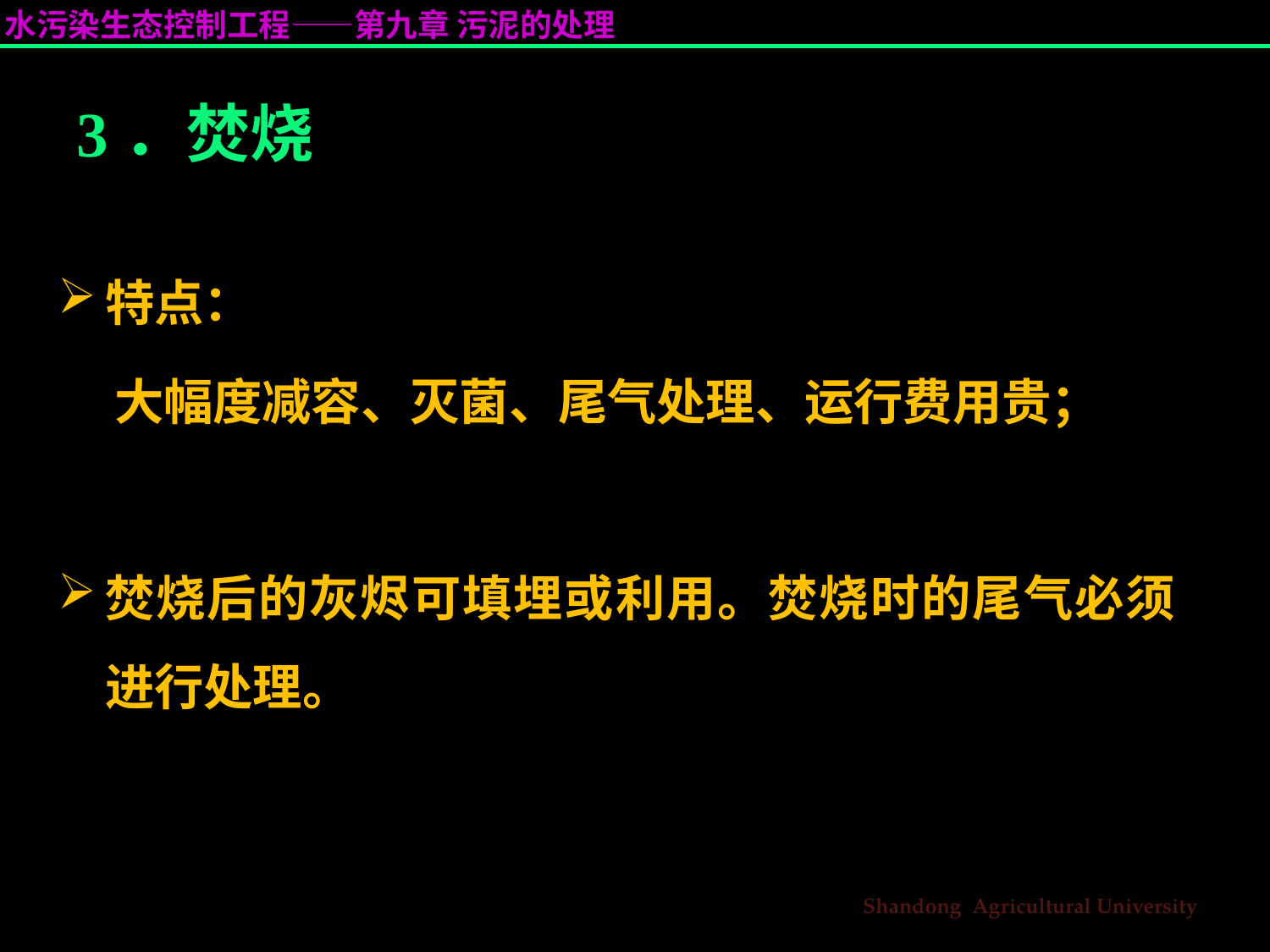

# 3．焚烧
特点：
    大幅度减容、灭菌、尾气处理、运行费用贵；

焚烧后的灰烬可填埋或利用。焚烧时的尾气必须进行处理。